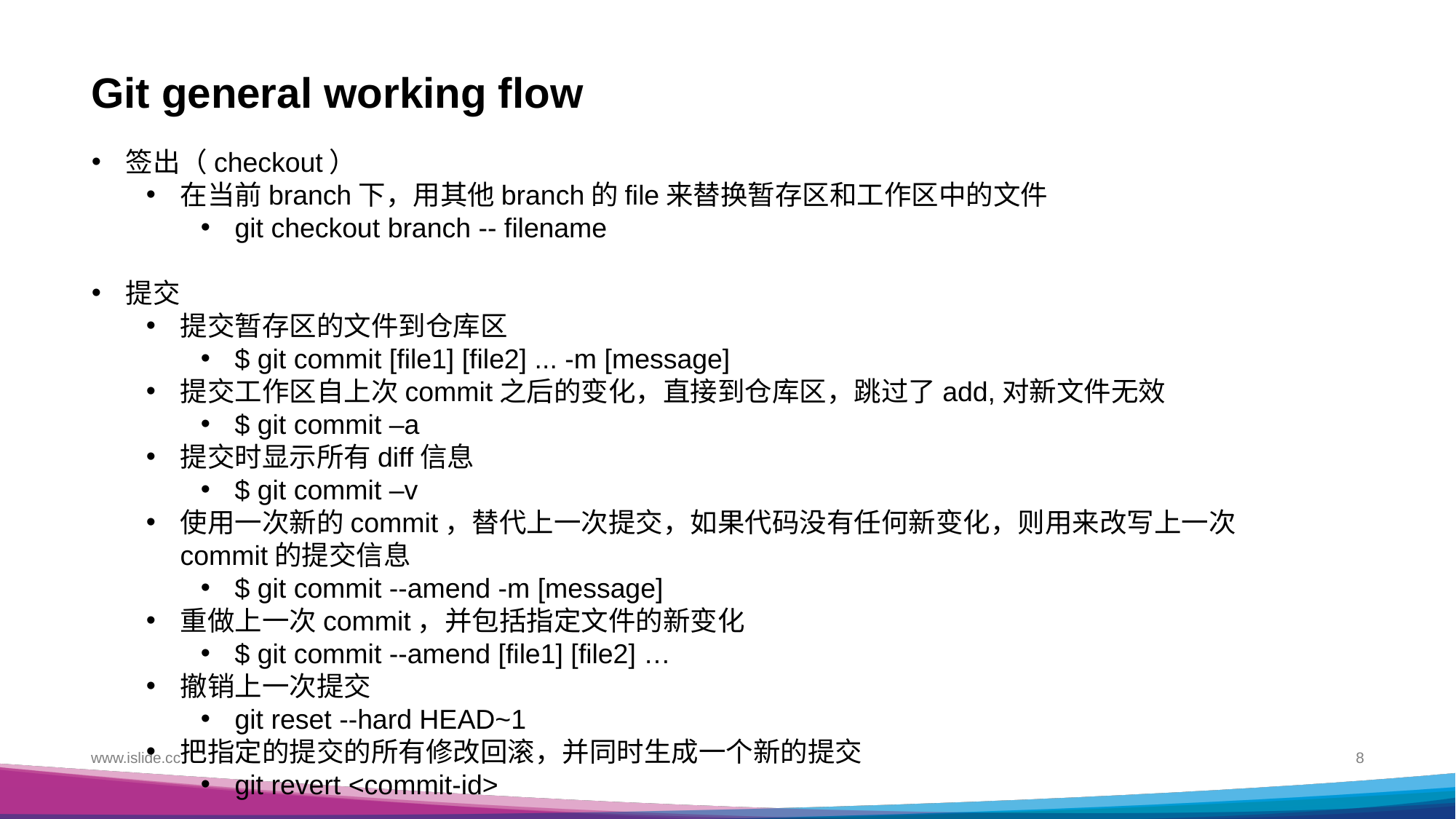

# Git general working flow
签出（checkout）
在当前branch下，用其他branch的file来替换暂存区和工作区中的文件
git checkout branch -- filename

提交
提交暂存区的文件到仓库区
$ git commit [file1] [file2] ... -m [message]
提交工作区自上次commit之后的变化，直接到仓库区，跳过了add,对新文件无效
$ git commit –a
提交时显示所有diff信息
$ git commit –v
使用一次新的commit，替代上一次提交，如果代码没有任何新变化，则用来改写上一次commit的提交信息
$ git commit --amend -m [message]
重做上一次commit，并包括指定文件的新变化
$ git commit --amend [file1] [file2] …
撤销上一次提交
git reset --hard HEAD~1
把指定的提交的所有修改回滚，并同时生成一个新的提交
git revert <commit-id>

www.islide.cc
8